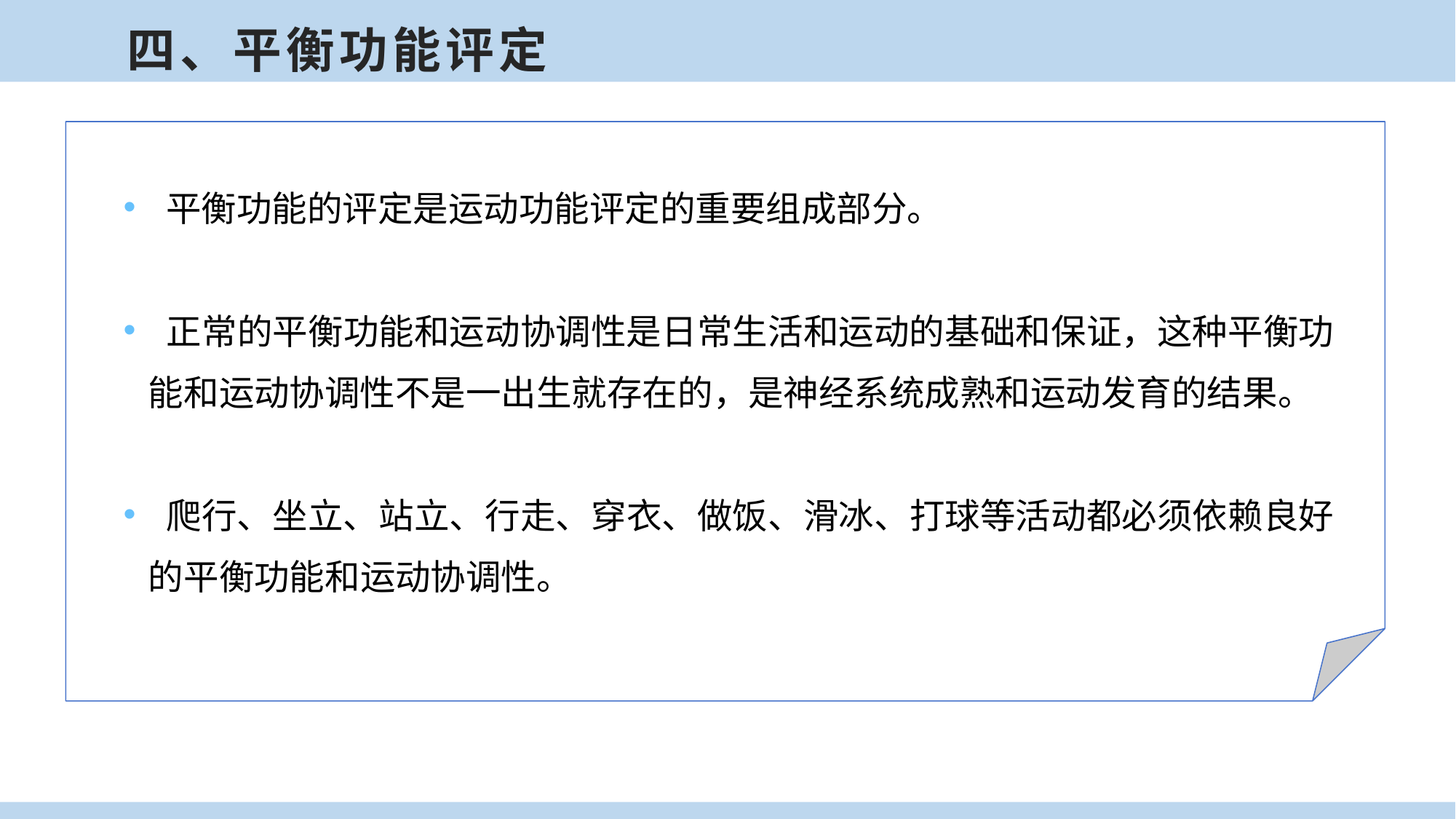

四、平衡功能评定

 平衡功能的评定是运动功能评定的重要组成部分。

 正常的平衡功能和运动协调性是日常生活和运动的基础和保证，这种平衡功能和运动协调性不是一出生就存在的，是神经系统成熟和运动发育的结果。

 爬行、坐立、站立、行走、穿衣、做饭、滑冰、打球等活动都必须依赖良好的平衡功能和运动协调性。